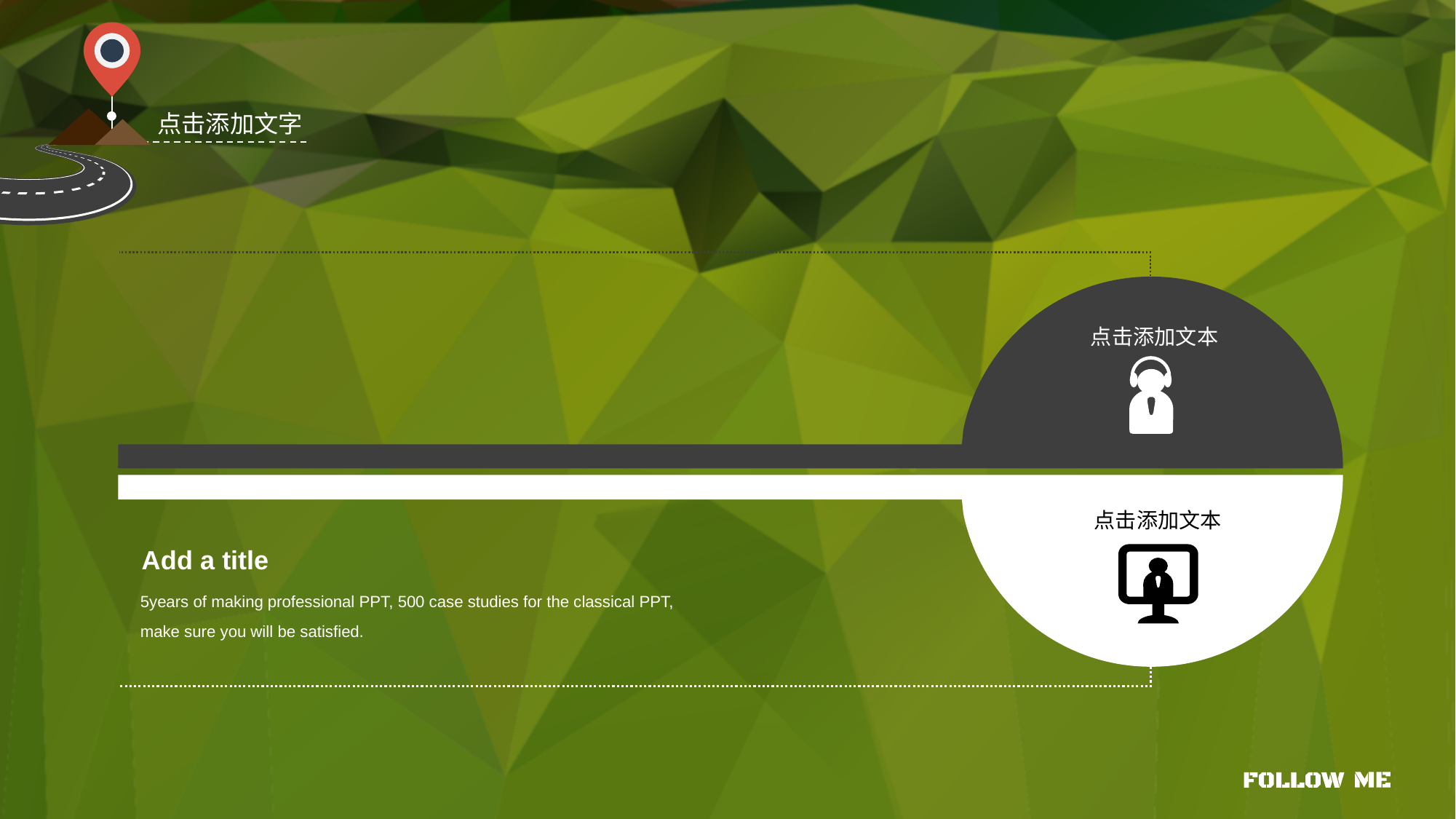

点击添加文字

点击添加文本

点击添加文本

Add a title
5years of making professional PPT, 500 case studies for the classical PPT, make sure you will be satisfied.